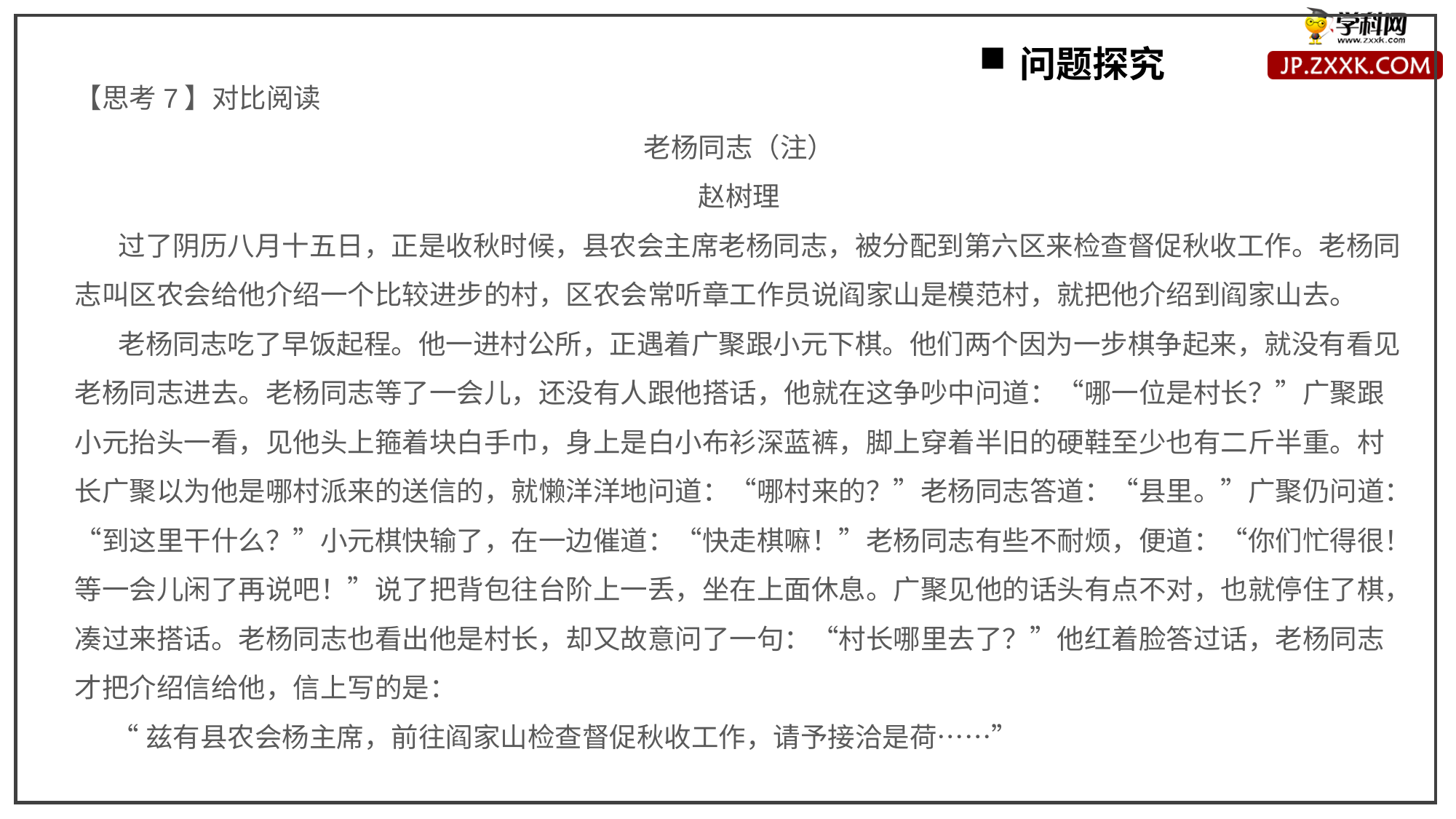

问题探究
【思考7】对比阅读
老杨同志（注）
赵树理
      过了阴历八月十五日，正是收秋时候，县农会主席老杨同志，被分配到第六区来检查督促秋收工作。老杨同志叫区农会给他介绍一个比较进步的村，区农会常听章工作员说阎家山是模范村，就把他介绍到阎家山去。
      老杨同志吃了早饭起程。他一进村公所，正遇着广聚跟小元下棋。他们两个因为一步棋争起来，就没有看见老杨同志进去。老杨同志等了一会儿，还没有人跟他搭话，他就在这争吵中问道：“哪一位是村长？”广聚跟小元抬头一看，见他头上箍着块白手巾，身上是白小布衫深蓝裤，脚上穿着半旧的硬鞋至少也有二斤半重。村长广聚以为他是哪村派来的送信的，就懒洋洋地问道：“哪村来的？”老杨同志答道：“县里。”广聚仍问道：“到这里干什么？”小元棋快输了，在一边催道：“快走棋嘛！”老杨同志有些不耐烦，便道：“你们忙得很！等一会儿闲了再说吧！”说了把背包往台阶上一丢，坐在上面休息。广聚见他的话头有点不对，也就停住了棋，凑过来搭话。老杨同志也看出他是村长，却又故意问了一句：“村长哪里去了？”他红着脸答过话，老杨同志才把介绍信给他，信上写的是：
      “兹有县农会杨主席，前往阎家山检查督促秋收工作，请予接洽是荷……”